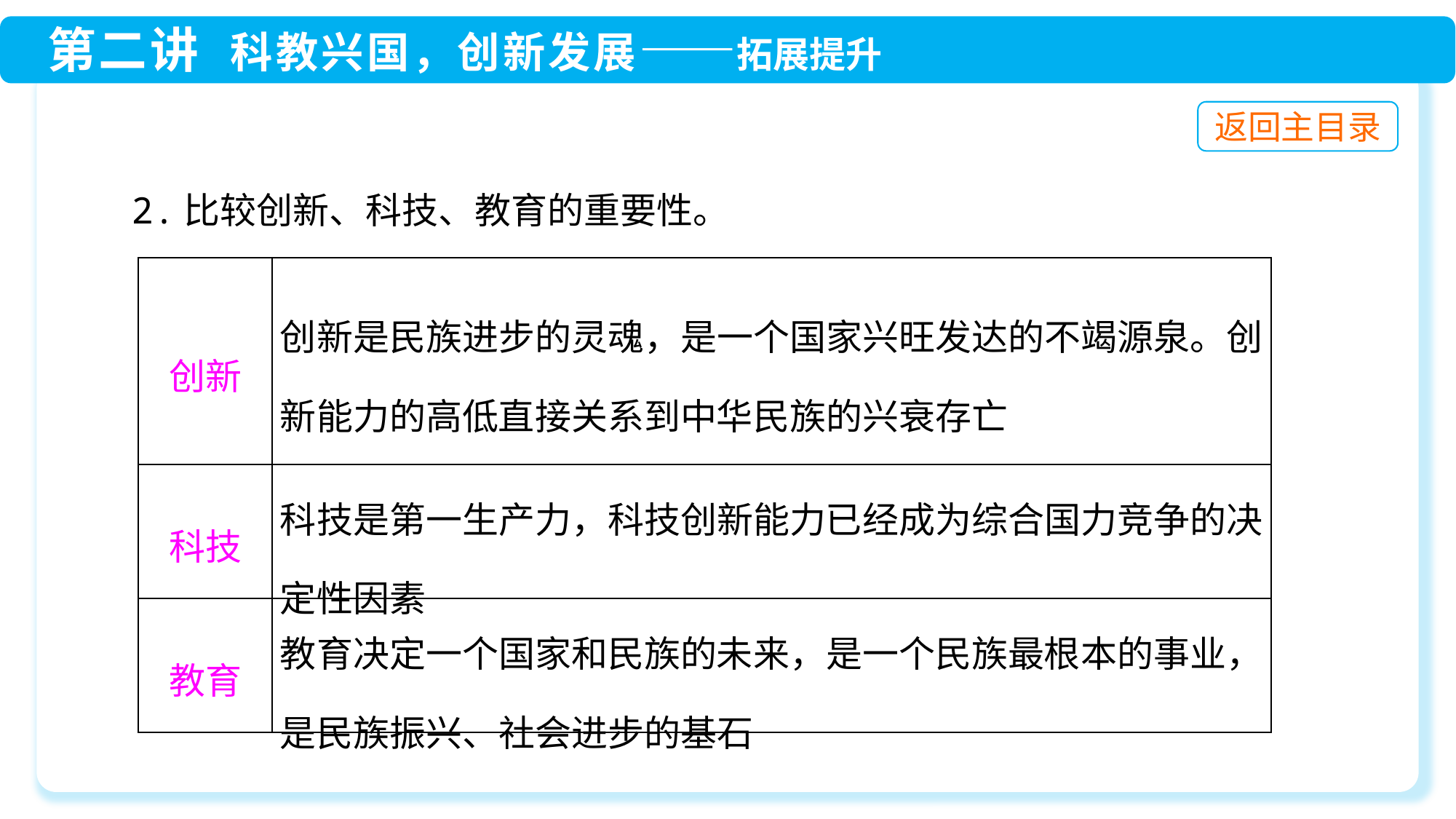

2.比较创新、科技、教育的重要性。
| 创新 | 创新是民族进步的灵魂，是一个国家兴旺发达的不竭源泉。创新能力的高低直接关系到中华民族的兴衰存亡 |
| --- | --- |
| 科技 | 科技是第一生产力，科技创新能力已经成为综合国力竞争的决定性因素 |
| 教育 | 教育决定一个国家和民族的未来，是一个民族最根本的事业，是民族振兴、社会进步的基石 |